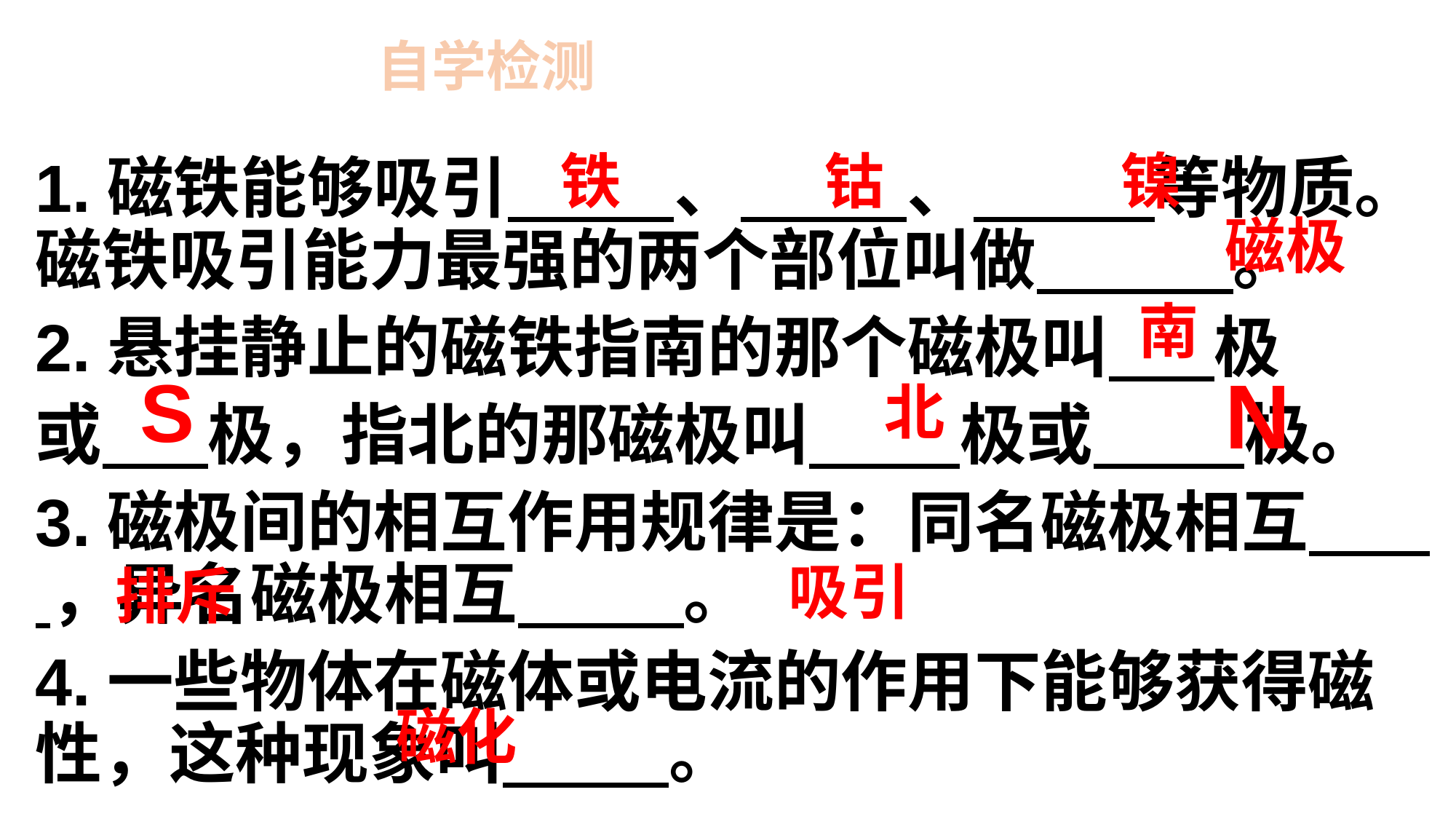

# 自学检测
镍
铁
钴
1.磁铁能够吸引           、           、            等物质。磁铁吸引能力最强的两个部位叫做             。
2.悬挂静止的磁铁指南的那个磁极叫       极
或       极，指北的那磁极叫          极或          极。
3.磁极间的相互作用规律是：同名磁极相互          ，异名磁极相互           。
4.一些物体在磁体或电流的作用下能够获得磁性，这种现象叫           。

磁极
南
N
S
北
吸引
排斥
磁化